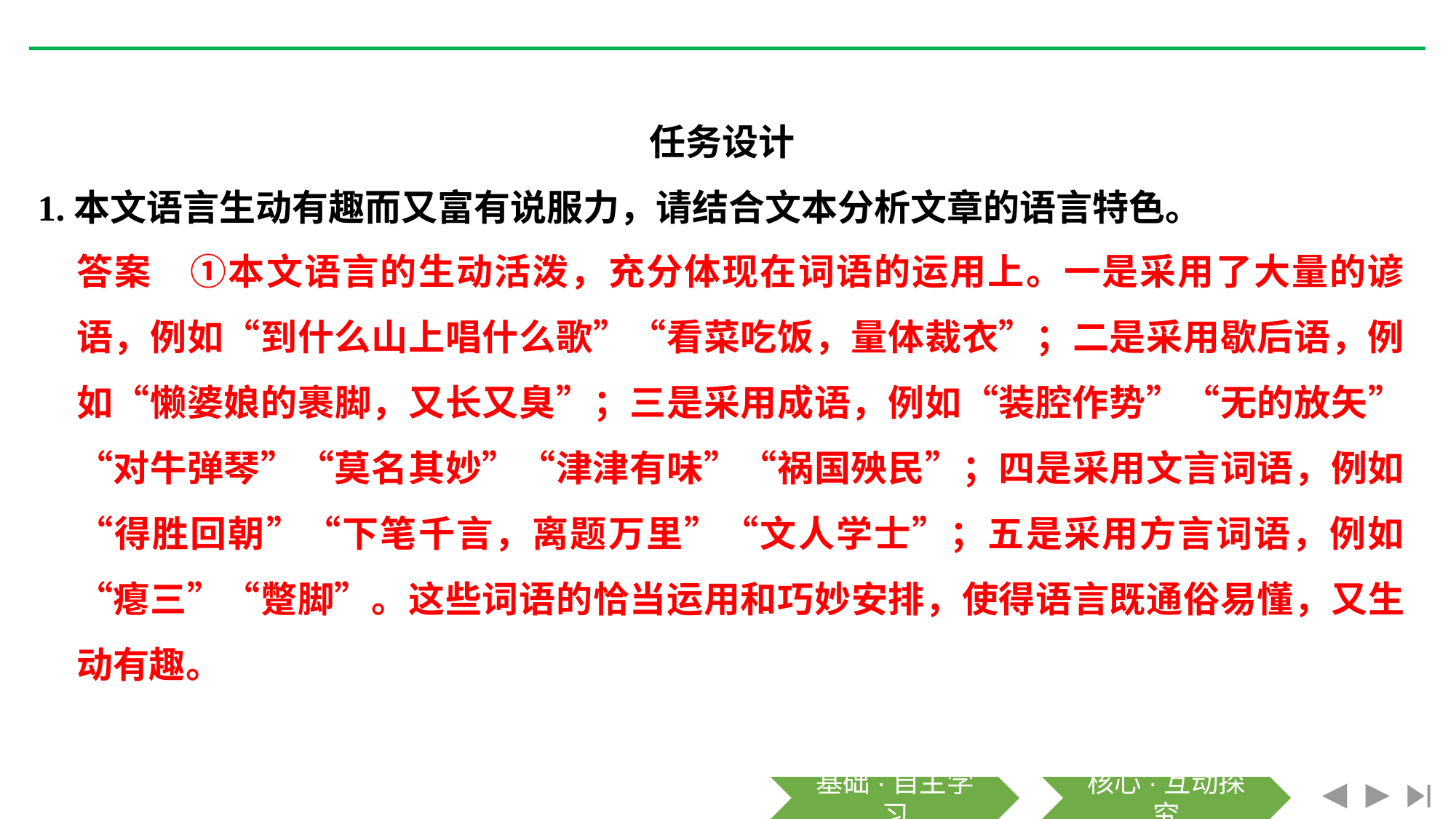

任务设计
1.本文语言生动有趣而又富有说服力，请结合文本分析文章的语言特色。
答案　①本文语言的生动活泼，充分体现在词语的运用上。一是采用了大量的谚语，例如“到什么山上唱什么歌”“看菜吃饭，量体裁衣”；二是采用歇后语，例如“懒婆娘的裹脚，又长又臭”；三是采用成语，例如“装腔作势”“无的放矢”“对牛弹琴”“莫名其妙”“津津有味”“祸国殃民”；四是采用文言词语，例如“得胜回朝”“下笔千言，离题万里”“文人学士”；五是采用方言词语，例如“瘪三”“蹩脚”。这些词语的恰当运用和巧妙安排，使得语言既通俗易懂，又生动有趣。